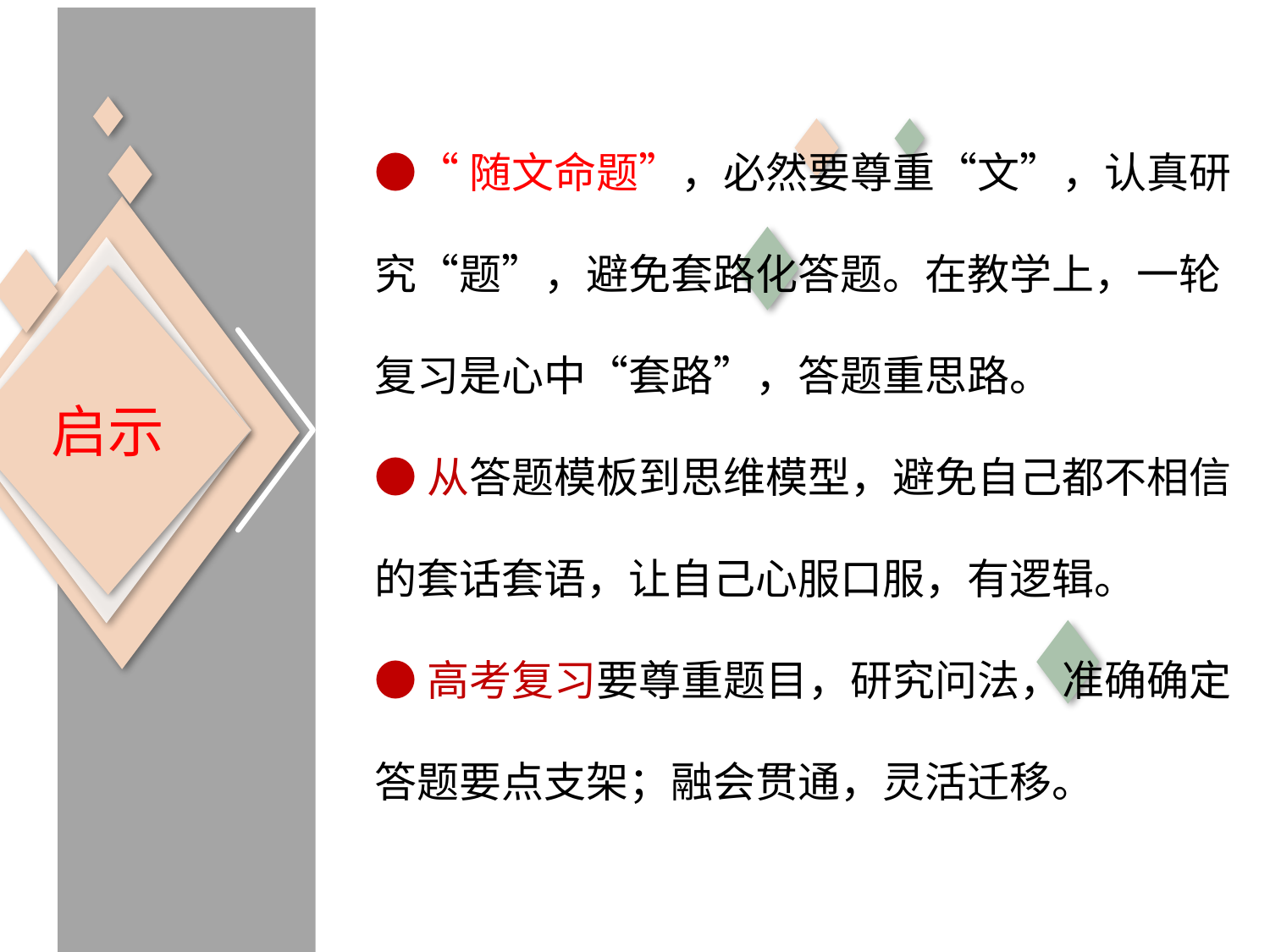

●“随文命题”，必然要尊重“文”，认真研究“题”，避免套路化答题。在教学上，一轮复习是心中“套路”，答题重思路。
●从答题模板到思维模型，避免自己都不相信的套话套语，让自己心服口服，有逻辑。
●高考复习要尊重题目，研究问法，准确确定答题要点支架；融会贯通，灵活迁移。

启示